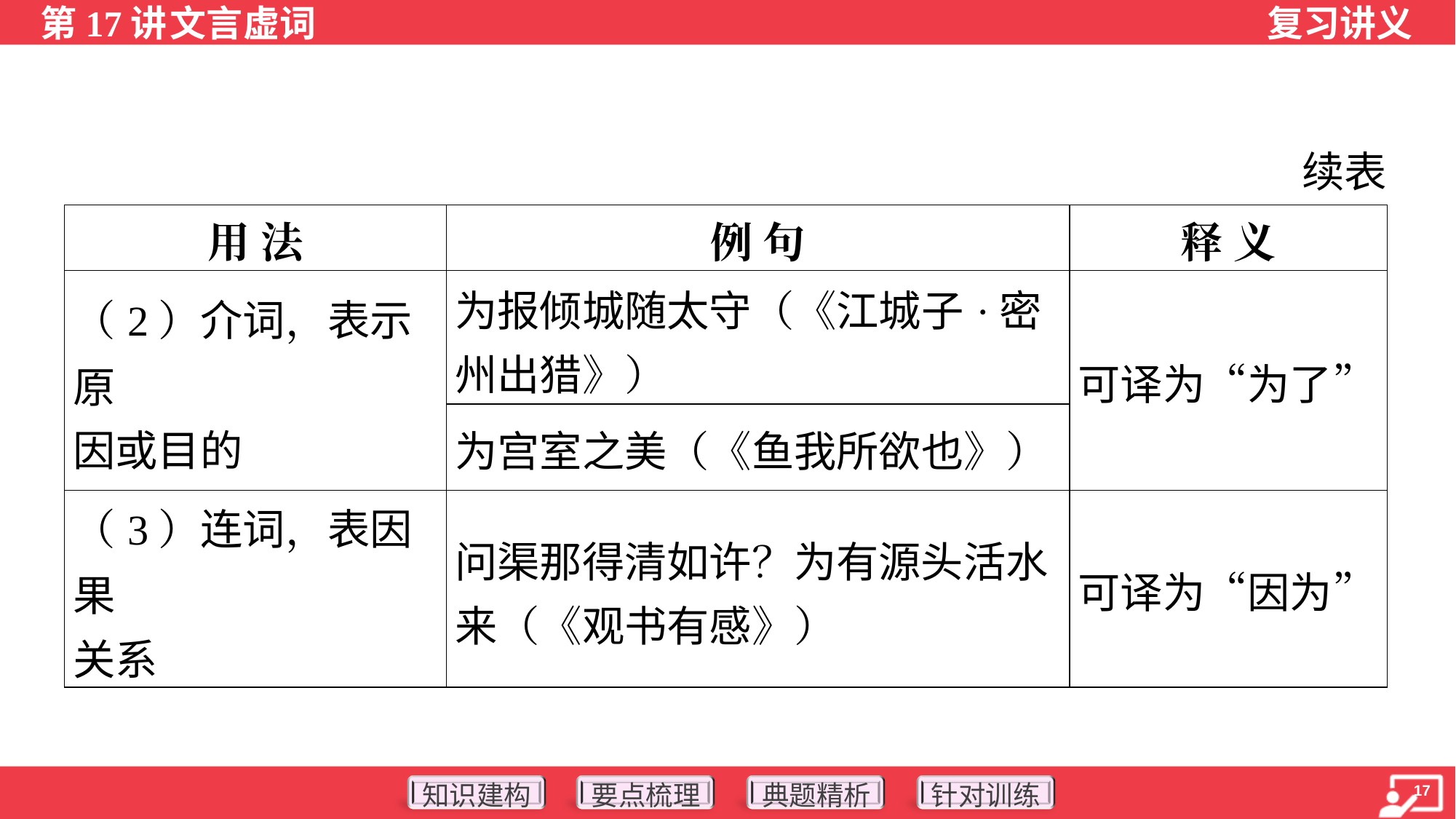

续表
| 用 法 | 例 句 | 释 义 |
| --- | --- | --- |
| （2）介词，表示原 因或目的 | 为报倾城随太守（《江城子·密 州出猎》） | 可译为“为了” |
|  | 为宫室之美（《鱼我所欲也》） |  |
| （3）连词，表因果 关系 | 问渠那得清如许？为有源头活水 来（《观书有感》） | 可译为“因为” |